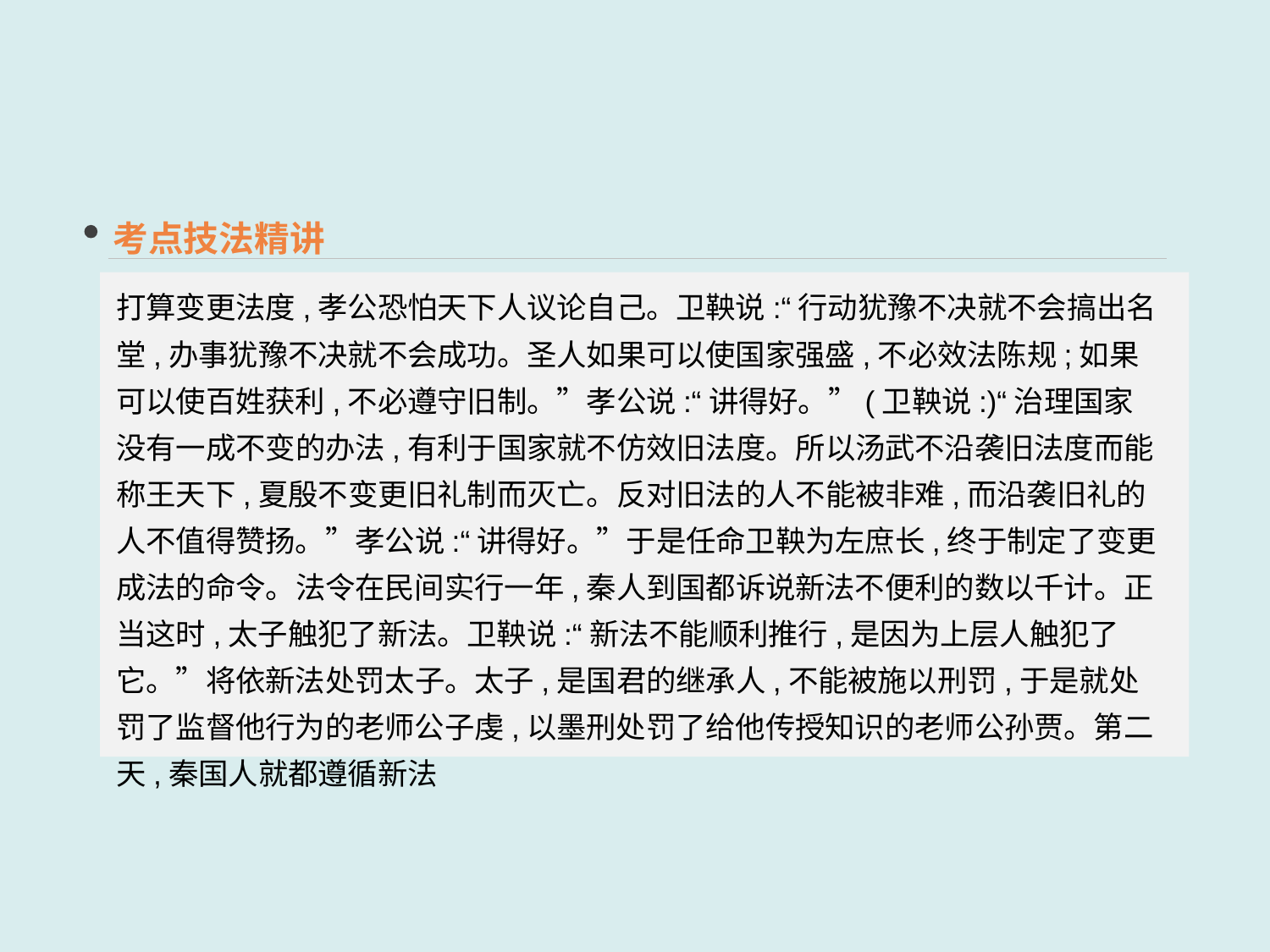

考点技法精讲

打算变更法度,孝公恐怕天下人议论自己。卫鞅说:“行动犹豫不决就不会搞出名堂,办事犹豫不决就不会成功。圣人如果可以使国家强盛,不必效法陈规;如果可以使百姓获利,不必遵守旧制。”孝公说:“讲得好。”(卫鞅说:)“治理国家没有一成不变的办法,有利于国家就不仿效旧法度。所以汤武不沿袭旧法度而能称王天下,夏殷不变更旧礼制而灭亡。反对旧法的人不能被非难,而沿袭旧礼的人不值得赞扬。”孝公说:“讲得好。”于是任命卫鞅为左庶长,终于制定了变更成法的命令。法令在民间实行一年,秦人到国都诉说新法不便利的数以千计。正当这时,太子触犯了新法。卫鞅说:“新法不能顺利推行,是因为上层人触犯了它。”将依新法处罚太子。太子,是国君的继承人,不能被施以刑罚,于是就处罚了监督他行为的老师公子虔,以墨刑处罚了给他传授知识的老师公孙贾。第二天,秦国人就都遵循新法